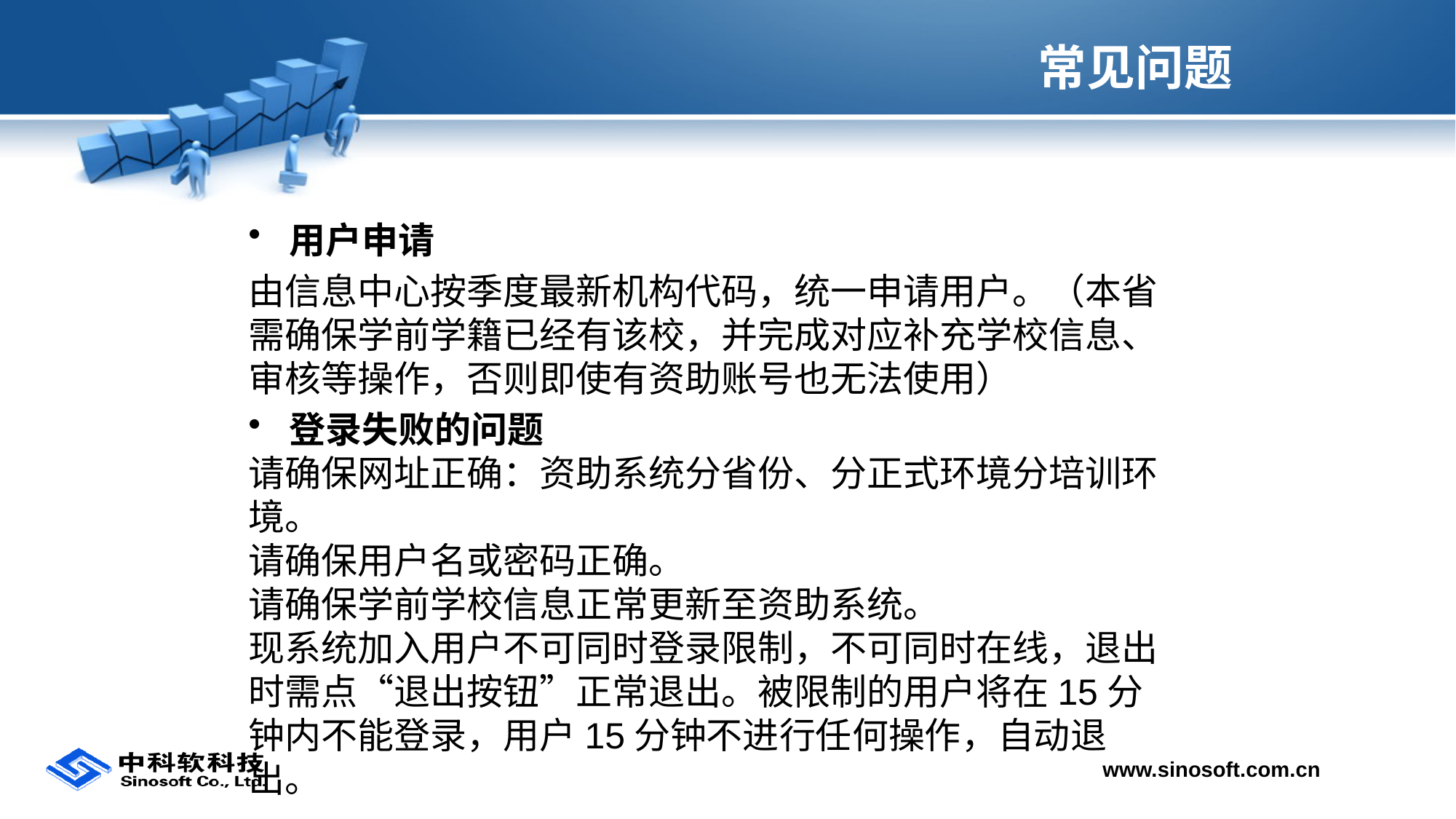

# 常见问题
用户申请
由信息中心按季度最新机构代码，统一申请用户。（本省需确保学前学籍已经有该校，并完成对应补充学校信息、审核等操作，否则即使有资助账号也无法使用）
登录失败的问题
请确保网址正确：资助系统分省份、分正式环境分培训环境。
请确保用户名或密码正确。
请确保学前学校信息正常更新至资助系统。
现系统加入用户不可同时登录限制，不可同时在线，退出时需点“退出按钮”正常退出。被限制的用户将在15分钟内不能登录，用户15分钟不进行任何操作，自动退出。